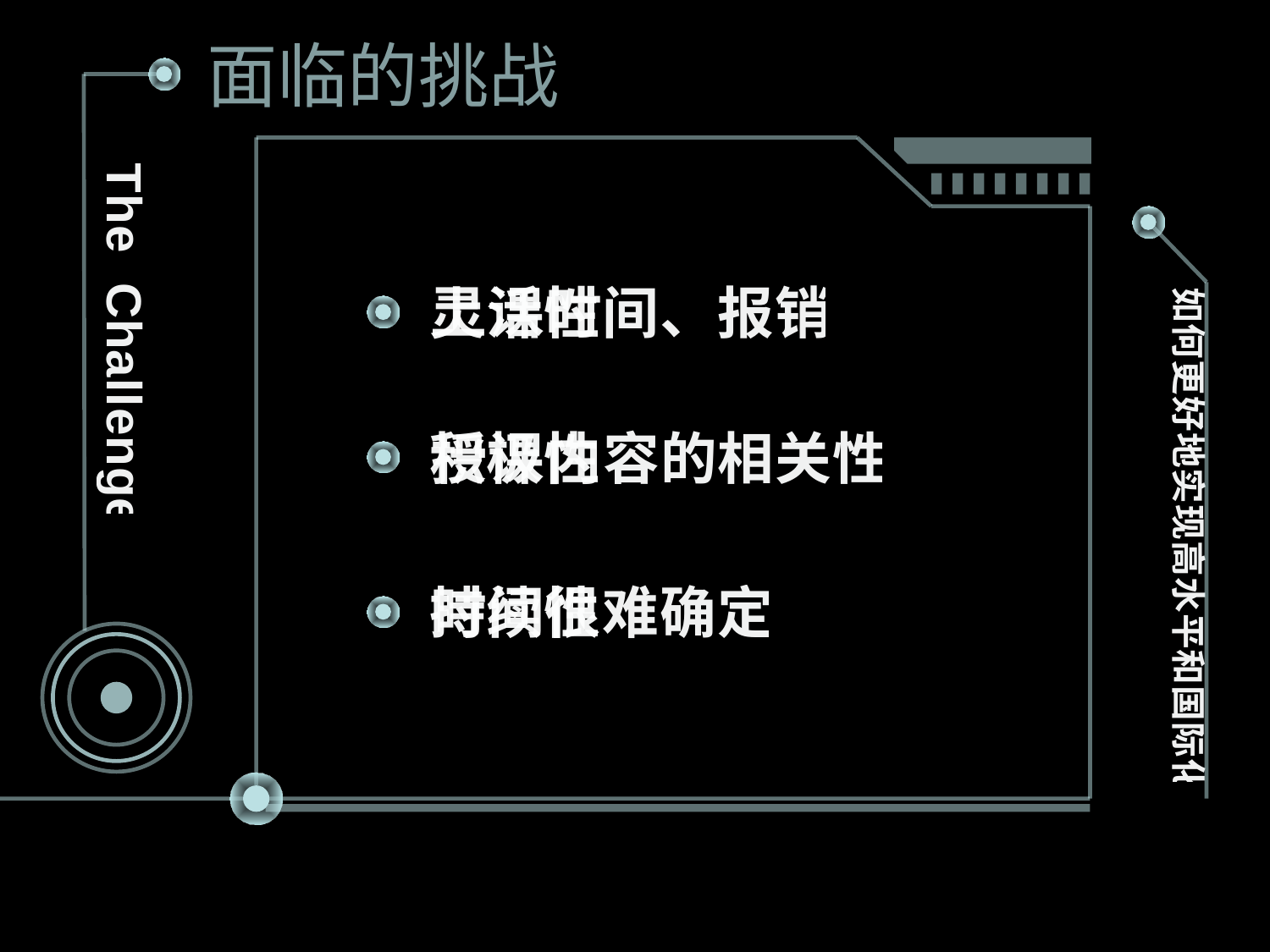

面临的挑战

The  Challenge

灵活性
上课时间、报销
如何更好地实现高水平和国际化

积极性
授课内容的相关性

持续性
时间很难确定